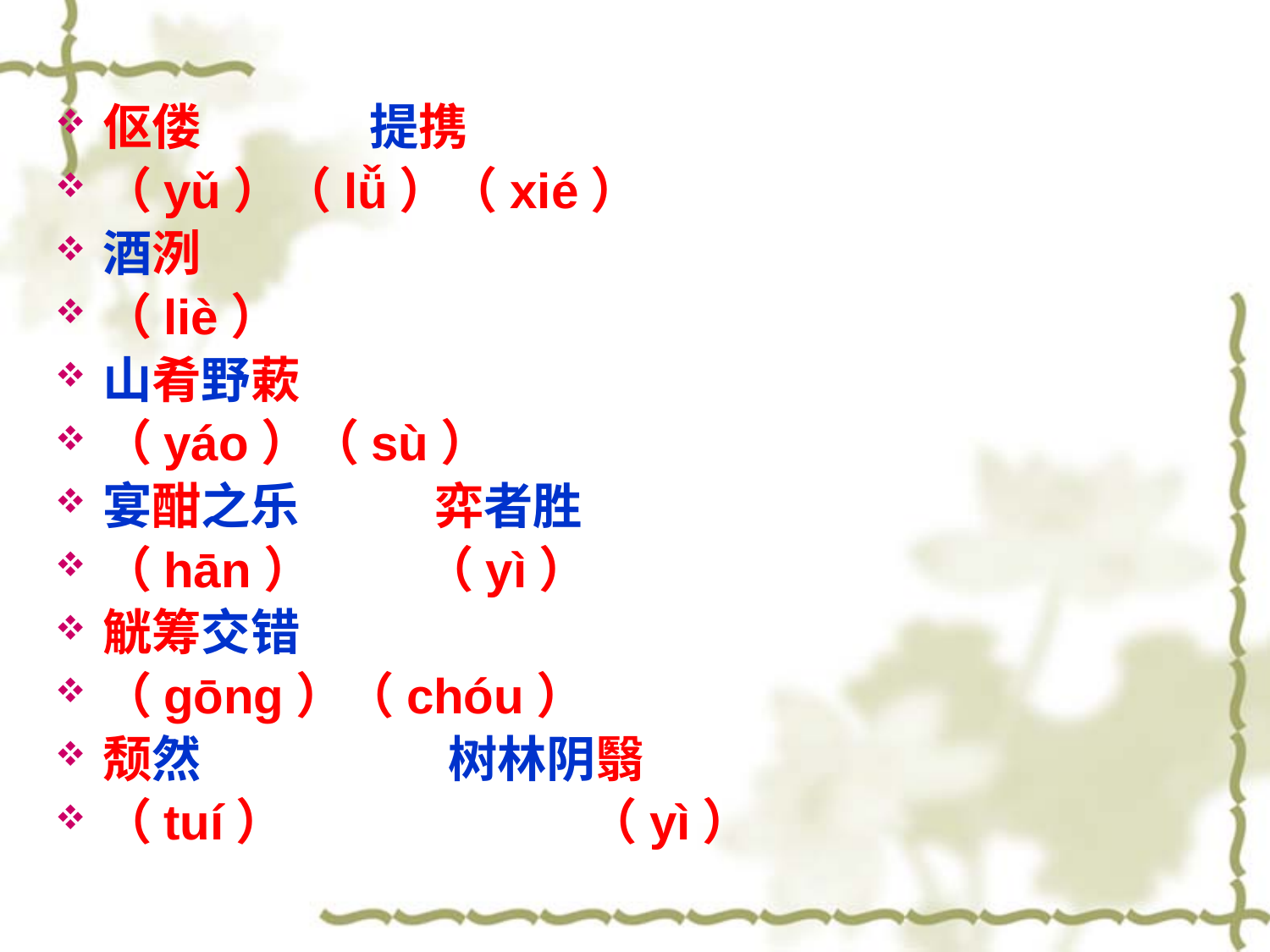

伛偻               提携
（yǔ）（lǚ）（xié）
酒洌
（liè）
山肴野蔌
（yáo）（sù）
宴酣之乐            弈者胜
（hān）          （yì）
觥筹交错
（gōng）（chóu）
颓然                      树林阴翳
（tuí）                           （yì）